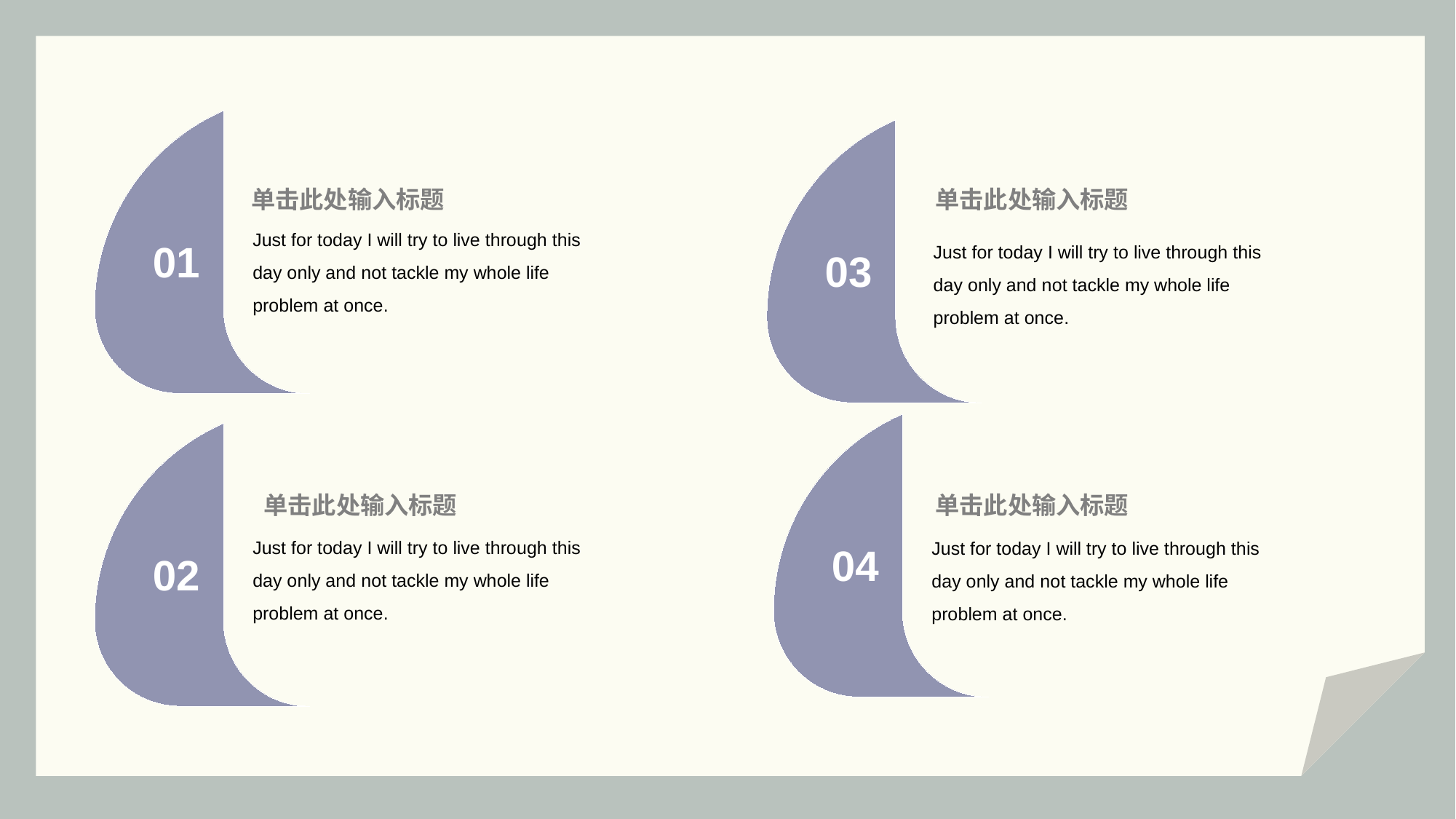

01

03
单击此处输入标题
单击此处输入标题
Just for today I will try to live through this day only and not tackle my whole life problem at once.
Just for today I will try to live through this day only and not tackle my whole life problem at once.

04

02
单击此处输入标题
单击此处输入标题
Just for today I will try to live through this day only and not tackle my whole life problem at once.
Just for today I will try to live through this day only and not tackle my whole life problem at once.